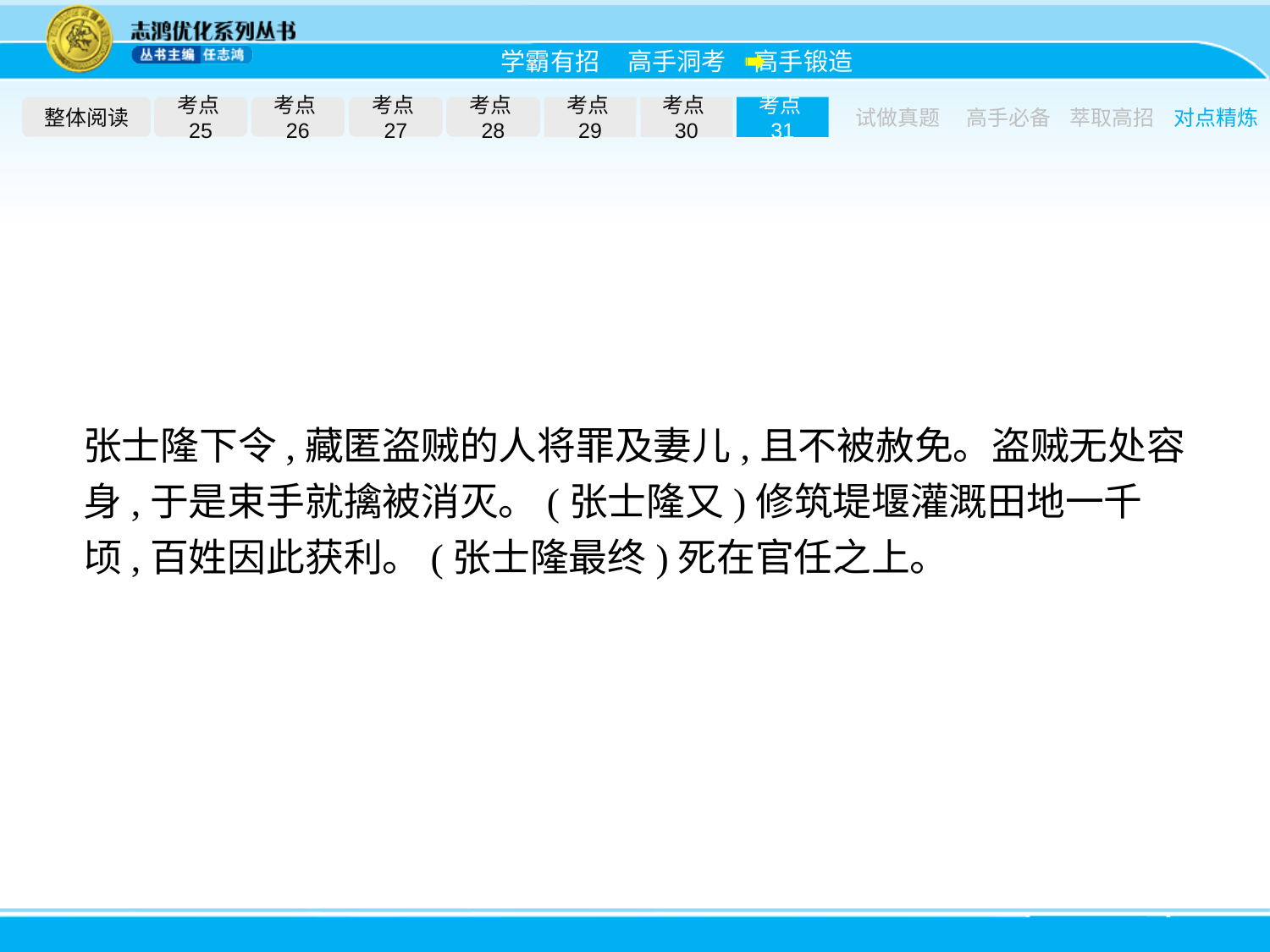

整体阅读
考点25
考点26
考点27
考点28
考点29
考点30
考点31
试做真题
高手必备
萃取高招
对点精炼
张士隆下令,藏匿盗贼的人将罪及妻儿,且不被赦免。盗贼无处容身,于是束手就擒被消灭。(张士隆又)修筑堤堰灌溉田地一千顷,百姓因此获利。(张士隆最终)死在官任之上。